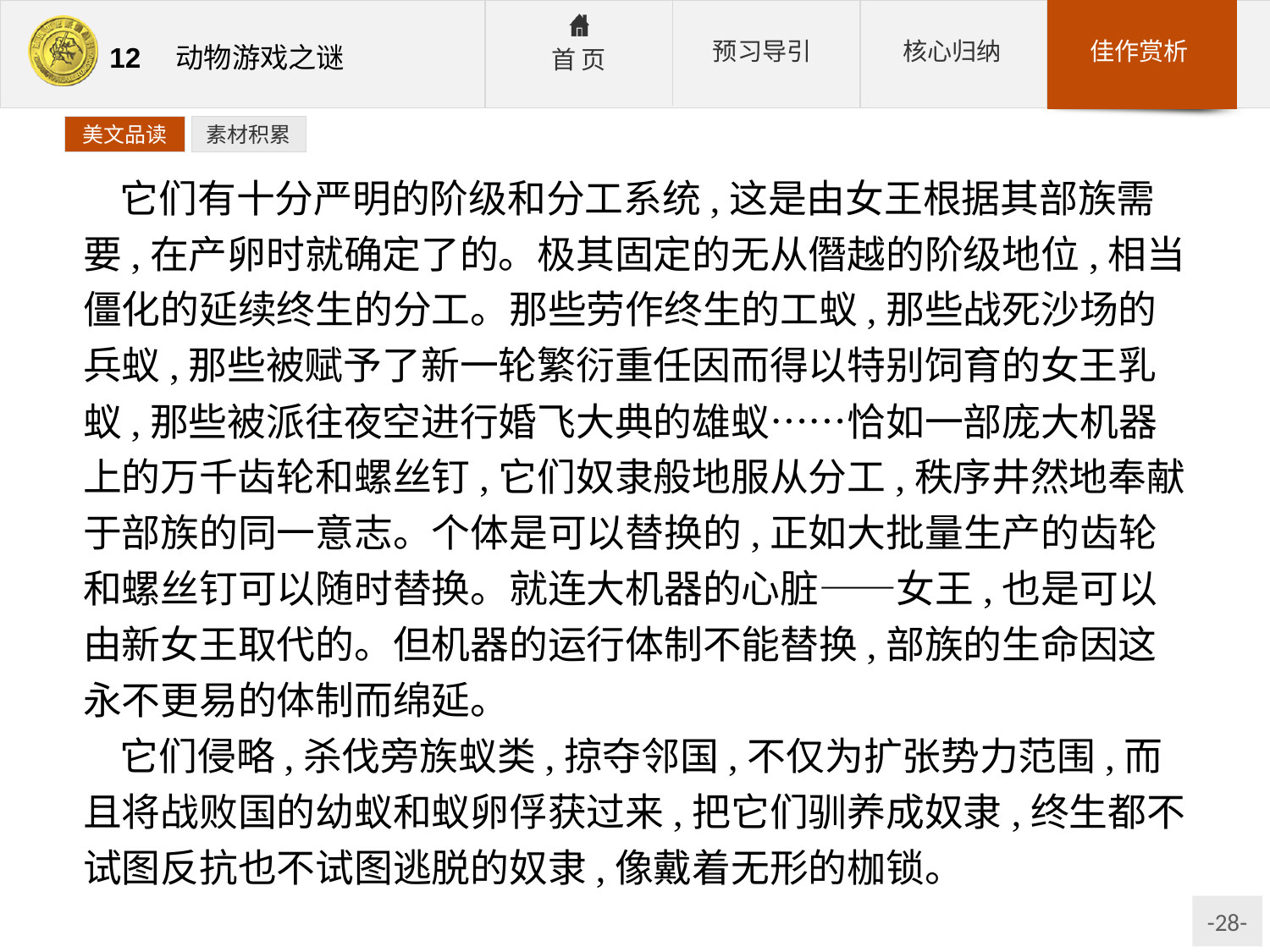

美文品读
素材积累
它们有十分严明的阶级和分工系统,这是由女王根据其部族需要,在产卵时就确定了的。极其固定的无从僭越的阶级地位,相当僵化的延续终生的分工。那些劳作终生的工蚁,那些战死沙场的兵蚁,那些被赋予了新一轮繁衍重任因而得以特别饲育的女王乳蚁,那些被派往夜空进行婚飞大典的雄蚁……恰如一部庞大机器上的万千齿轮和螺丝钉,它们奴隶般地服从分工,秩序井然地奉献于部族的同一意志。个体是可以替换的,正如大批量生产的齿轮和螺丝钉可以随时替换。就连大机器的心脏——女王,也是可以由新女王取代的。但机器的运行体制不能替换,部族的生命因这永不更易的体制而绵延。
它们侵略,杀伐旁族蚁类,掠夺邻国,不仅为扩张势力范围,而且将战败国的幼蚁和蚁卵俘获过来,把它们驯养成奴隶,终生都不试图反抗也不试图逃脱的奴隶,像戴着无形的枷锁。